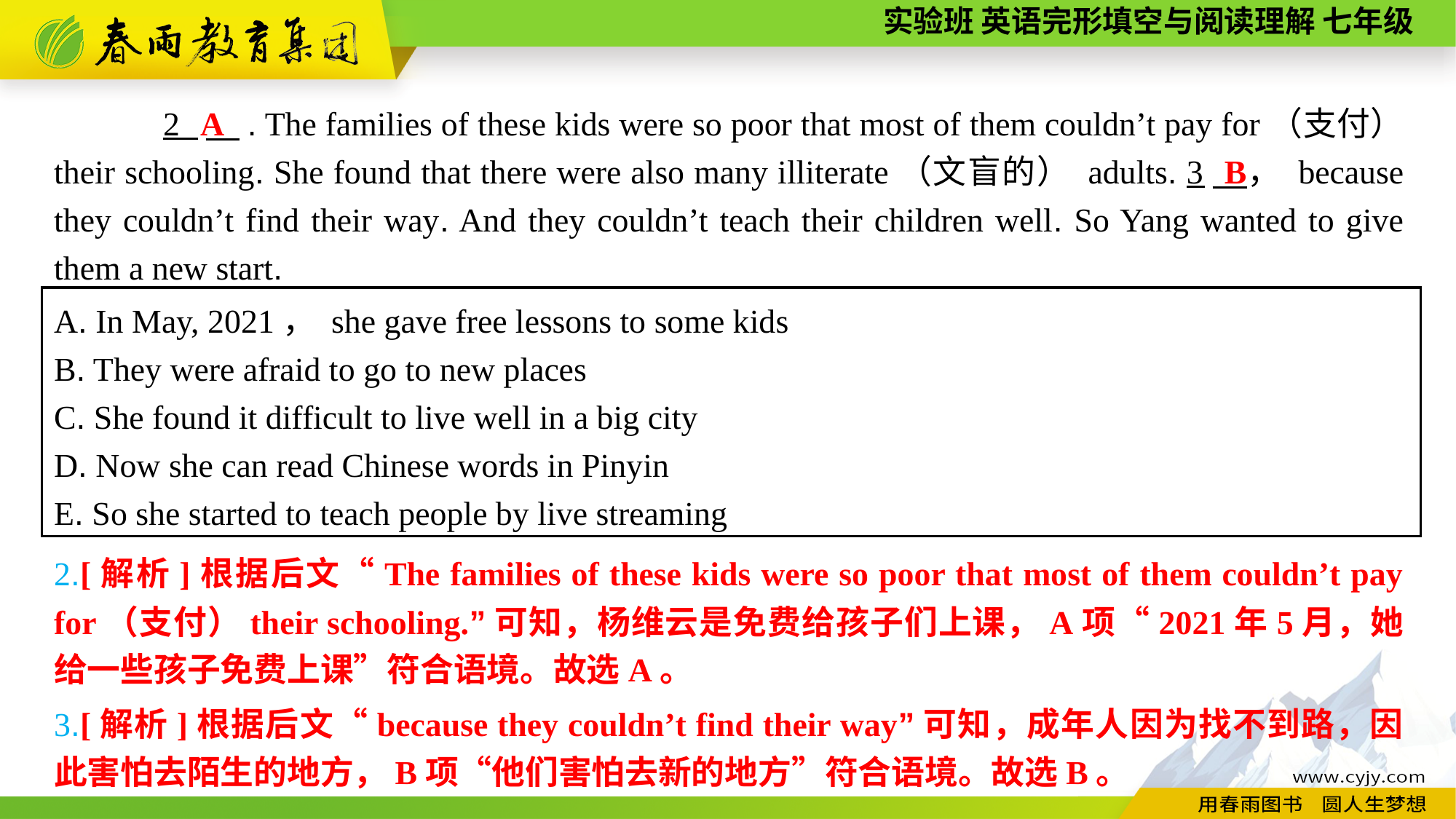

A
2  　. The families of these kids were so poor that most of them couldn’t pay for（支付） their schooling. She found that there were also many illiterate（文盲的） adults. 3　， because they couldn’t find their way. And they couldn’t teach their children well. So Yang wanted to give them a new start.
B
A. In May, 2021， she gave free lessons to some kids
B. They were afraid to go to new places
C. She found it difficult to live well in a big city
D. Now she can read Chinese words in Pinyin
E. So she started to teach people by live streaming

2.[解析]根据后文“The families of these kids were so poor that most of them couldn’t pay for（支付）their schooling.”可知，杨维云是免费给孩子们上课，A项“2021年5月，她给一些孩子免费上课”符合语境。故选A。
3.[解析]根据后文“because they couldn’t find their way”可知，成年人因为找不到路，因此害怕去陌生的地方，B项“他们害怕去新的地方”符合语境。故选B。